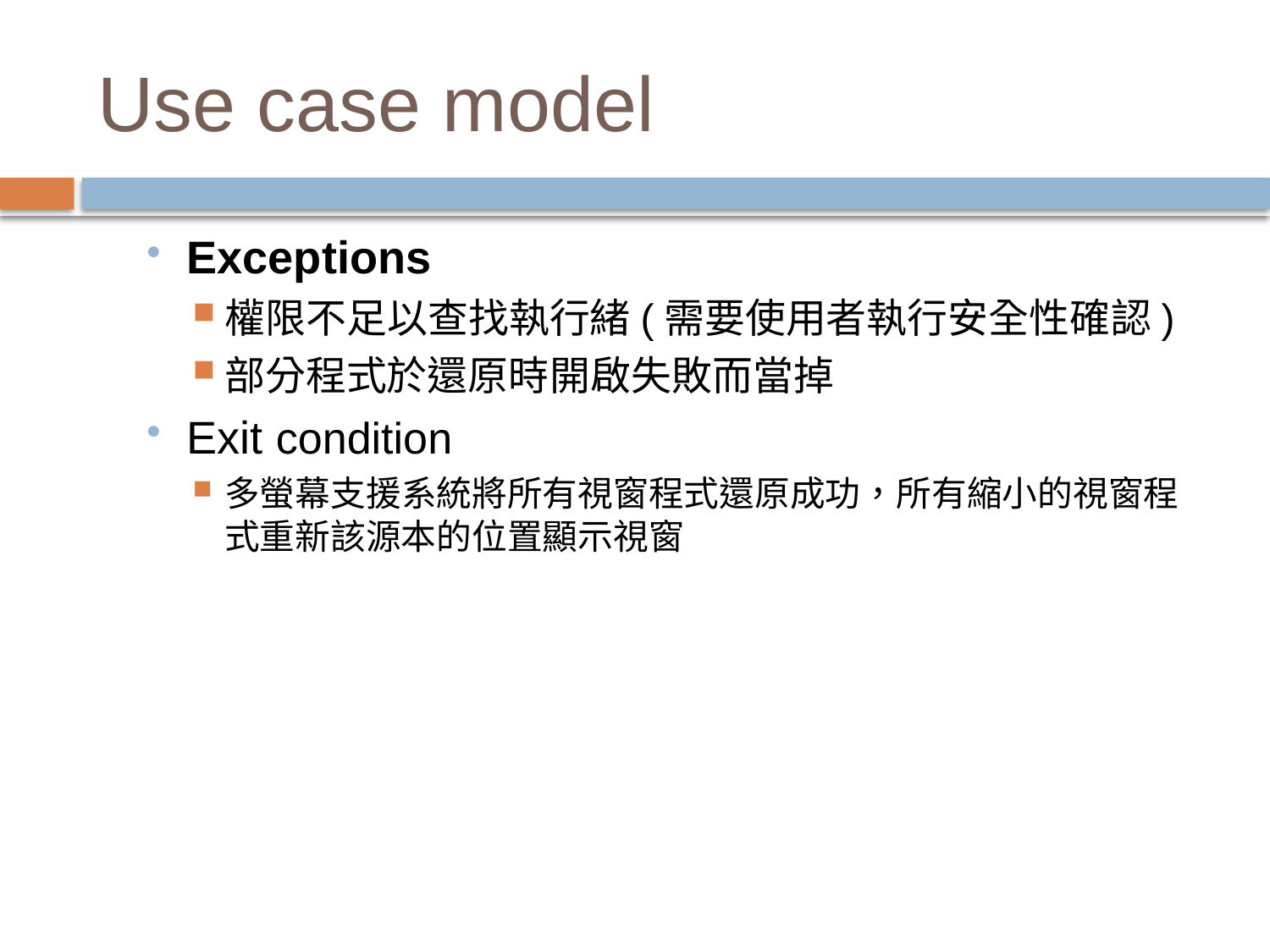

# Use case model
Exceptions
權限不足以查找執行緒(需要使用者執行安全性確認)
部分程式於還原時開啟失敗而當掉
Exit condition
多螢幕支援系統將所有視窗程式還原成功，所有縮小的視窗程式重新該源本的位置顯示視窗